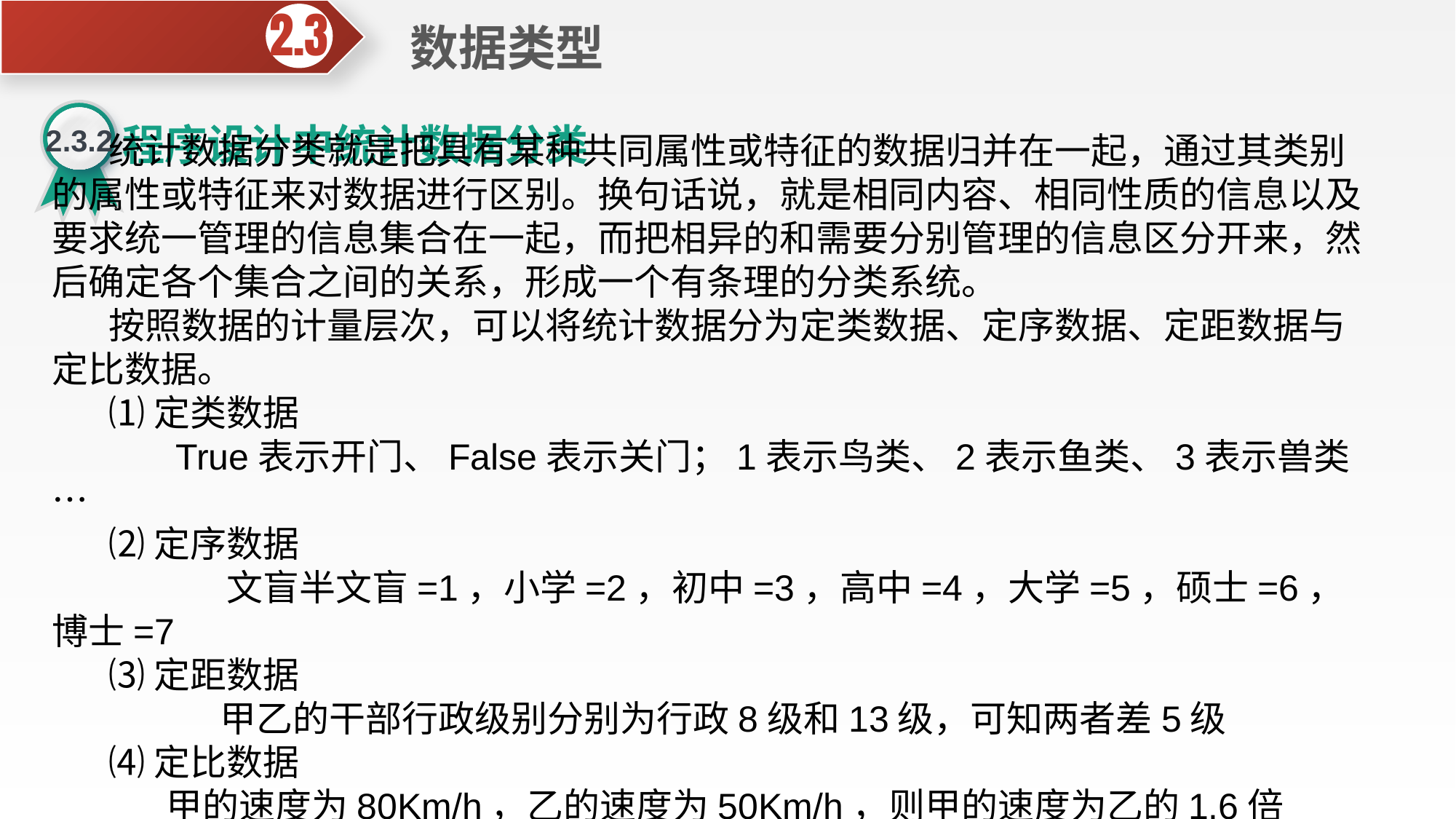

数据类型

2.3

2.3.2
程序设计中统计数据分类
  统计数据分类就是把具有某种共同属性或特征的数据归并在一起，通过其类别的属性或特征来对数据进行区别。换句话说，就是相同内容、相同性质的信息以及要求统一管理的信息集合在一起，而把相异的和需要分别管理的信息区分开来，然后确定各个集合之间的关系，形成一个有条理的分类系统。
  按照数据的计量层次，可以将统计数据分为定类数据、定序数据、定距数据与定比数据。
   ⑴定类数据
         True表示开门、False表示关门；1表示鸟类、2表示鱼类、3表示兽类…
   ⑵定序数据
                      文盲半文盲=1，小学=2，初中=3，高中=4，大学=5，硕士=6，博士=7
   ⑶定距数据
                     甲乙的干部行政级别分别为行政8级和13级，可知两者差5级
   ⑷定比数据
         甲的速度为80Km/h，乙的速度为50Km/h，则甲的速度为乙的1.6倍